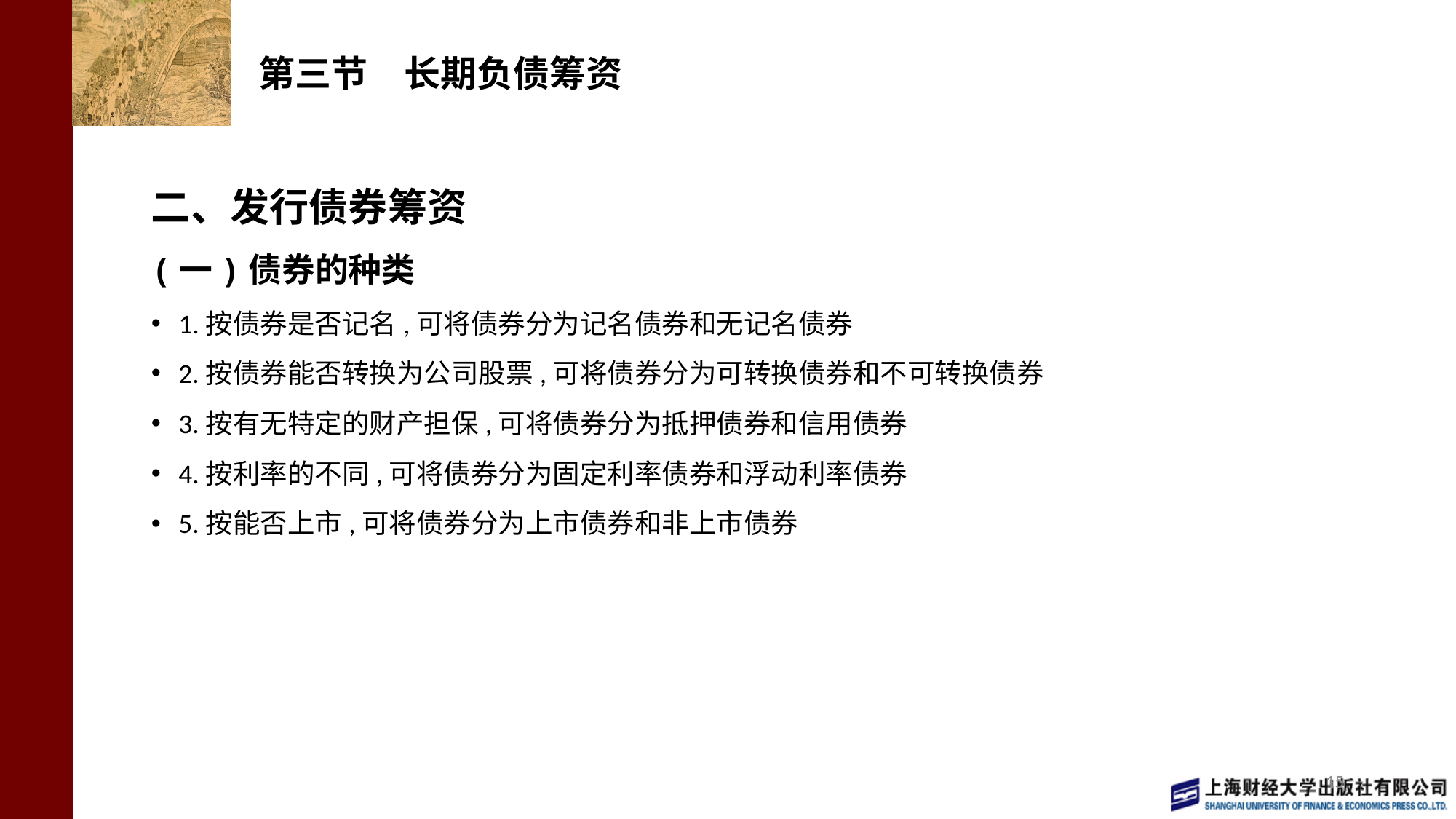

# 第三节　长期负债筹资
二、发行债券筹资
(一)债券的种类
1.按债券是否记名,可将债券分为记名债券和无记名债券
2.按债券能否转换为公司股票,可将债券分为可转换债券和不可转换债券
3.按有无特定的财产担保,可将债券分为抵押债券和信用债券
4.按利率的不同,可将债券分为固定利率债券和浮动利率债券
5.按能否上市,可将债券分为上市债券和非上市债券

15